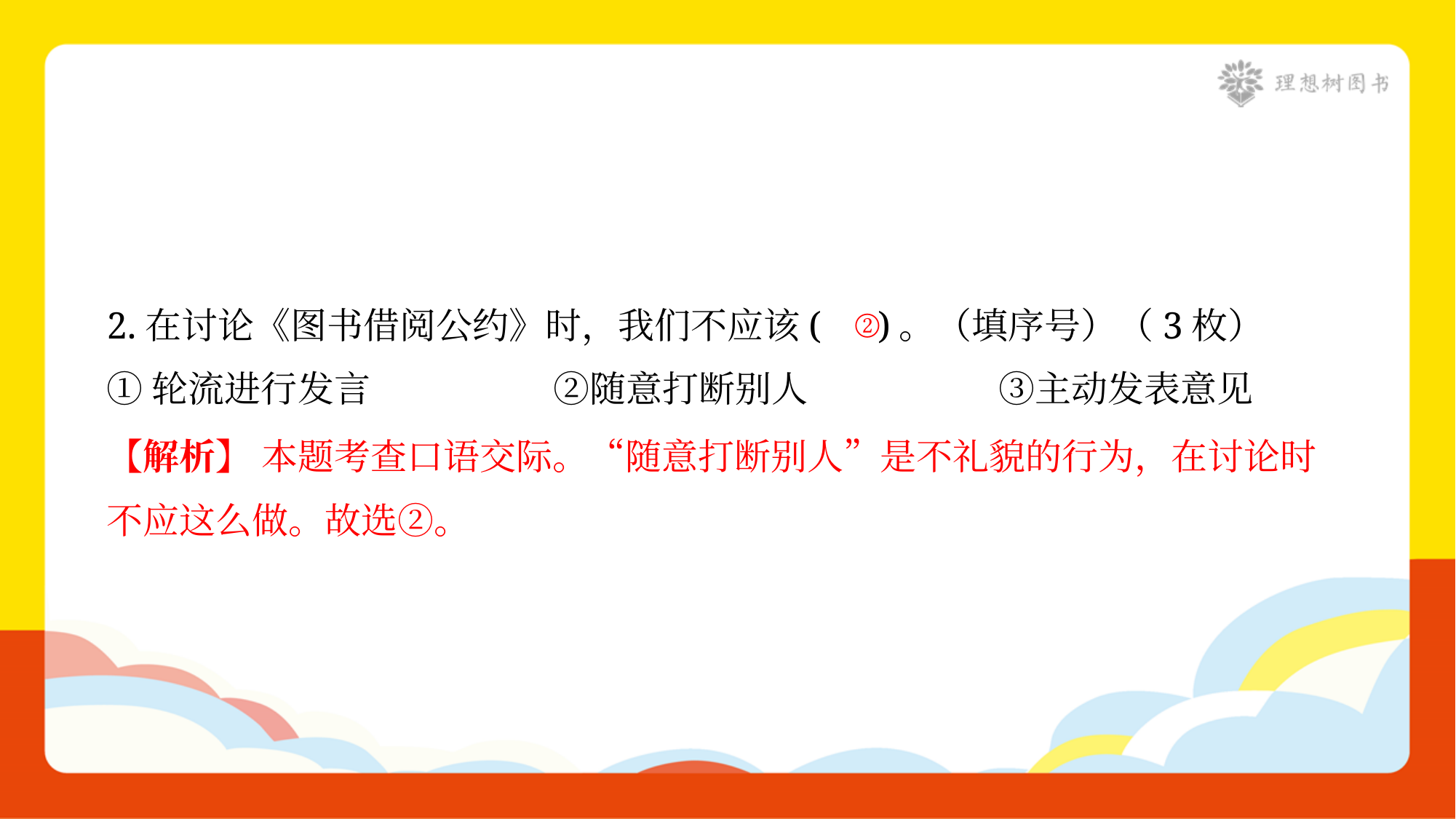

②
2.在讨论《图书借阅公约》时，我们不应该(      )。（填序号）（3枚）
①轮流进行发言	②随意打断别人	③主动发表意见
【解析】 本题考查口语交际。“随意打断别人”是不礼貌的行为，在讨论时
不应这么做。故选②。